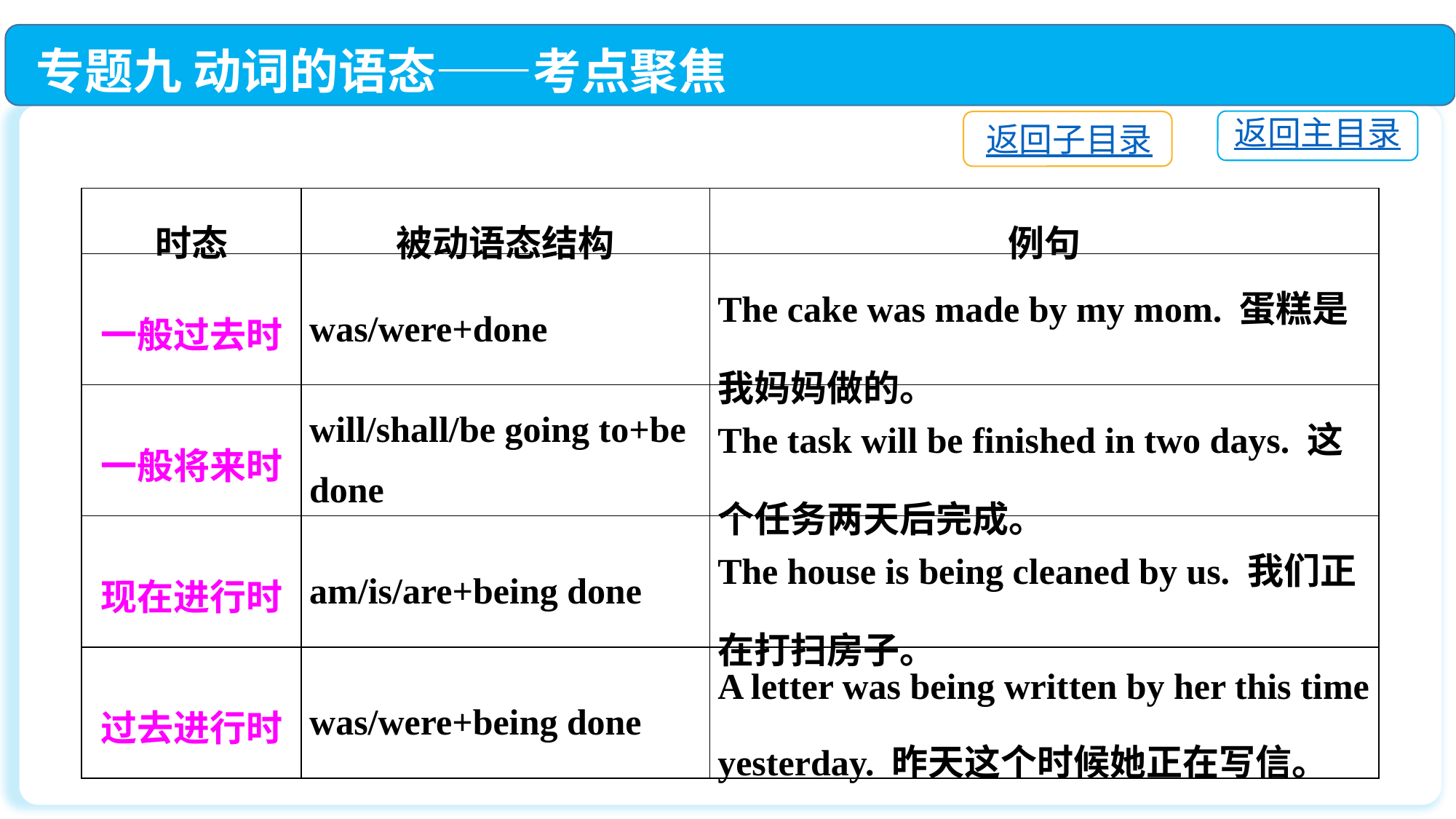

专题九 动词的语态——考点聚焦

返回主目录

返回子目录
| 时态 | 被动语态结构 | 例句 |
| --- | --- | --- |
| 一般过去时 | was/were+done | The cake was made by my mom. 蛋糕是我妈妈做的。 |
| 一般将来时 | will/shall/be going to+be done | The task will be finished in two days. 这个任务两天后完成。 |
| 现在进行时 | am/is/are+being done | The house is being cleaned by us. 我们正在打扫房子。 |
| 过去进行时 | was/were+being done | A letter was being written by her this time yesterday. 昨天这个时候她正在写信。 |